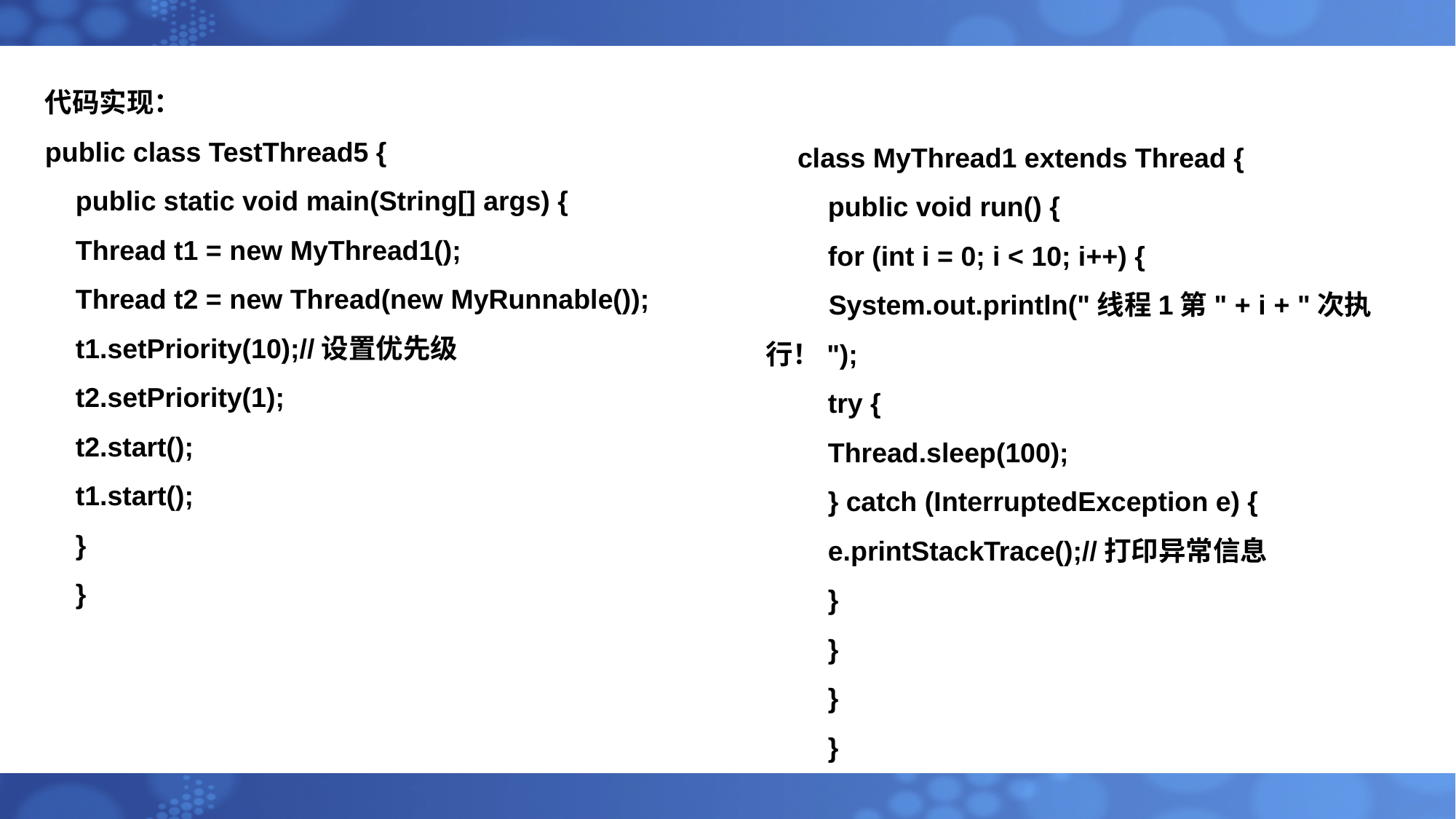

代码实现：
public class TestThread5 {
    public static void main(String[] args) {
    Thread t1 = new MyThread1();
    Thread t2 = new Thread(new MyRunnable());
    t1.setPriority(10);//设置优先级
    t2.setPriority(1);
    t2.start();
    t1.start();
    }
    }

class MyThread1 extends Thread {
    public void run() {
    for (int i = 0; i < 10; i++) {
    System.out.println("线程1第" + i + "次执行！");
    try {
    Thread.sleep(100);
    } catch (InterruptedException e) {
    e.printStackTrace();//打印异常信息
    }
    }
    }
    }